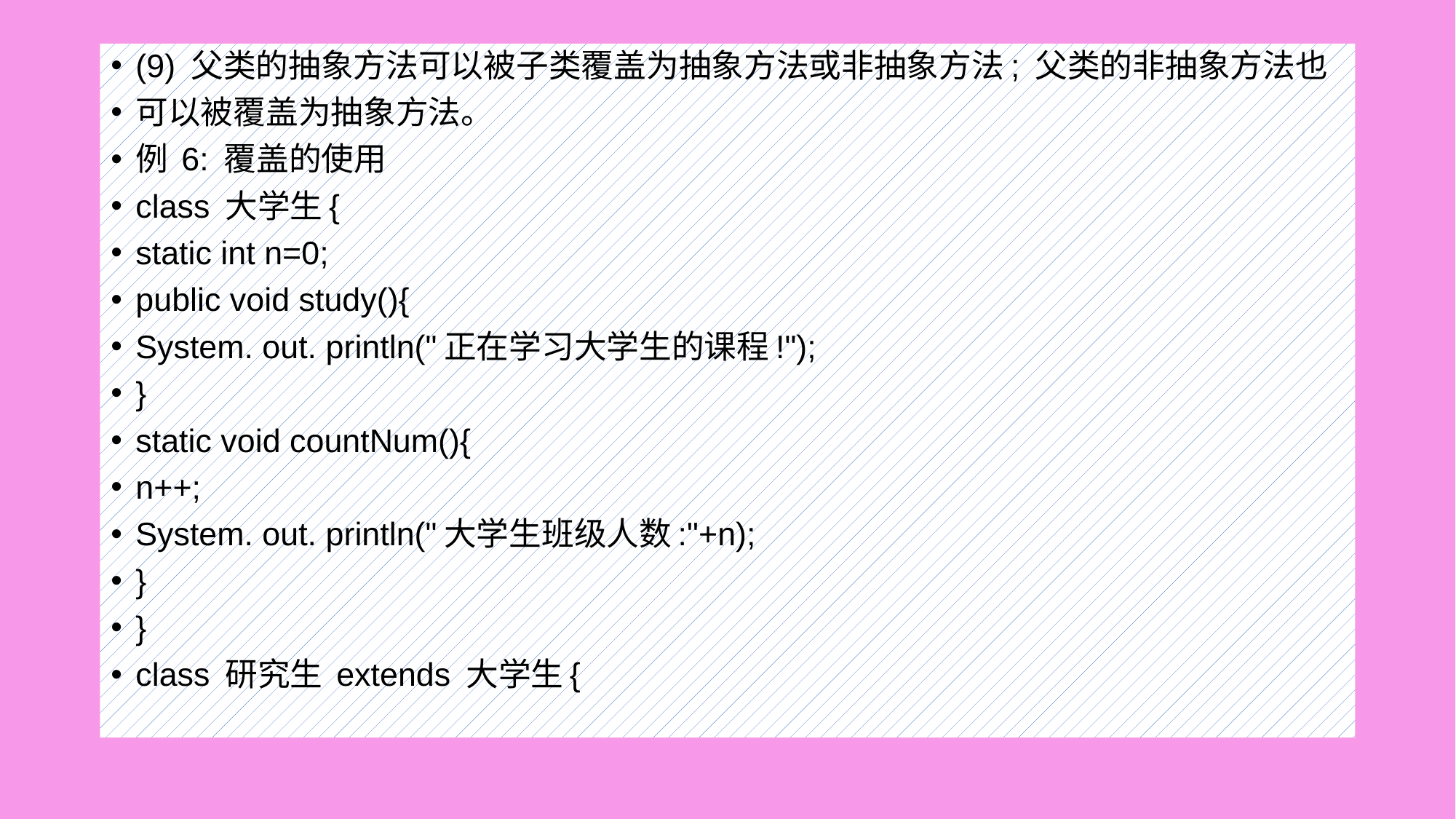

#
(9) 父类的抽象方法可以被子类覆盖为抽象方法或非抽象方法; 父类的非抽象方法也
可以被覆盖为抽象方法。
例 6: 覆盖的使用
class 大学生{
static int n=0;
public void study(){
System. out. println("正在学习大学生的课程!");
}
static void countNum(){
n++;
System. out. println("大学生班级人数:"+n);
}
}
class 研究生 extends 大学生{